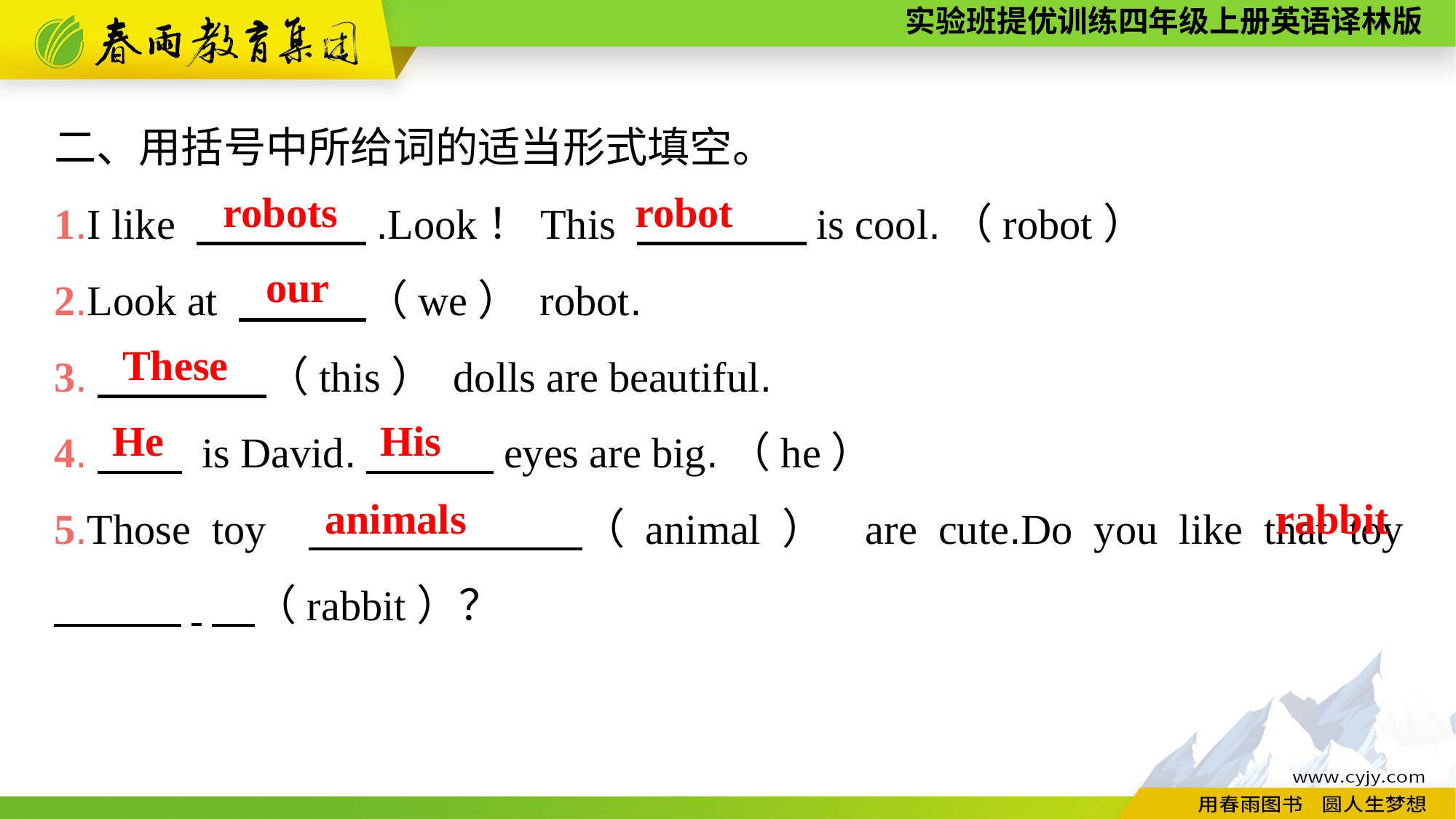

二、用括号中所给词的适当形式填空。
1.I like 　　　　.Look！This 　　　　is cool.（robot）
2.Look at 　　　（we） robot.
3.　　　　（this） dolls are beautiful.
4.　　 is David.　　　eyes are big.（he）
5.Those toy 　　　   　（animal） are cute.Do you like that toy 　　　.　（rabbit）？
robots
robot
our
These
He
His
animals
rabbit